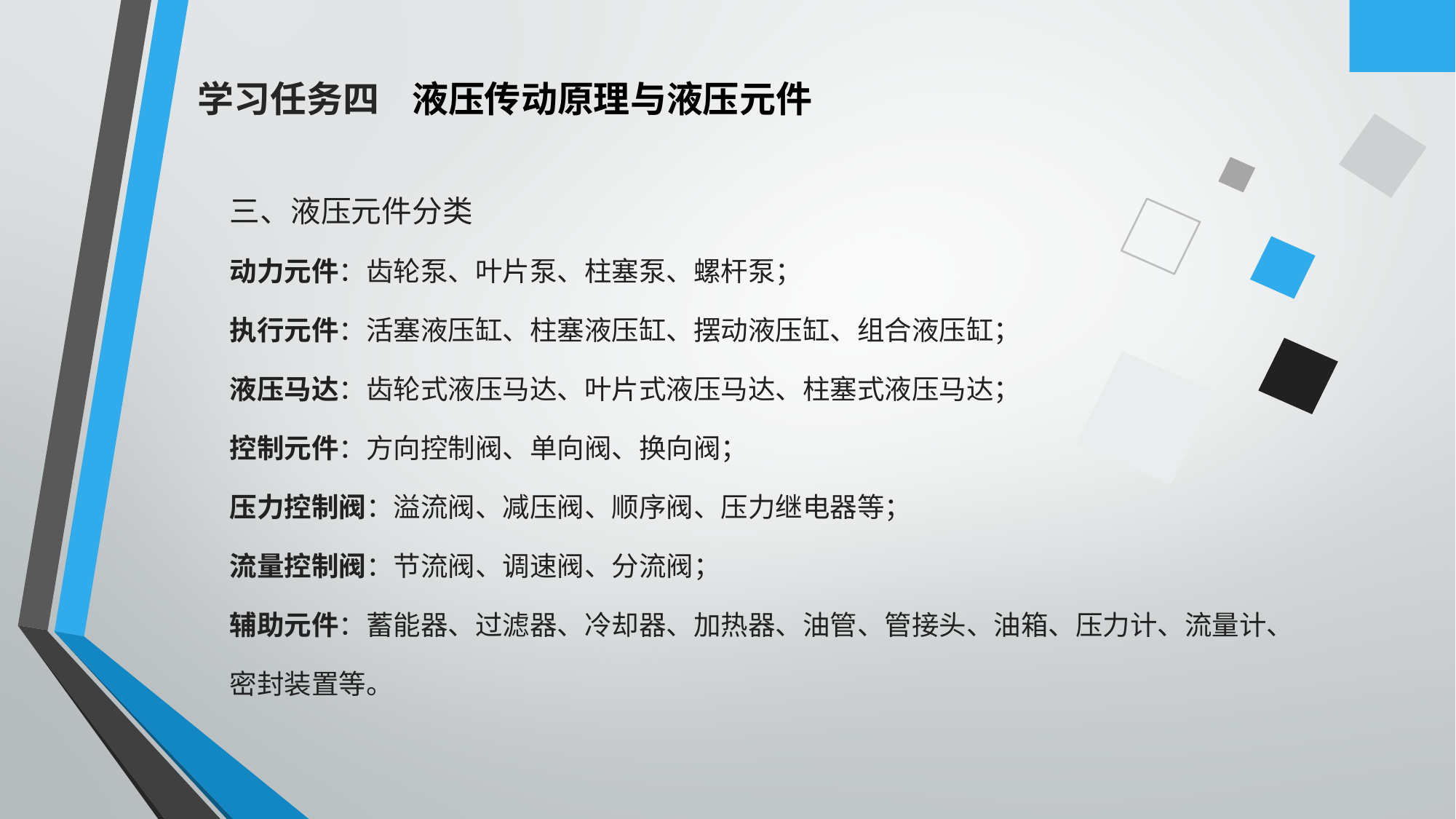

学习任务四    液压传动原理与液压元件

三、液压元件分类
动力元件：齿轮泵、叶片泵、柱塞泵、螺杆泵；
执行元件：活塞液压缸、柱塞液压缸、摆动液压缸、组合液压缸；
液压马达：齿轮式液压马达、叶片式液压马达、柱塞式液压马达；
控制元件：方向控制阀、单向阀、换向阀；
压力控制阀：溢流阀、减压阀、顺序阀、压力继电器等；
流量控制阀：节流阀、调速阀、分流阀；
辅助元件：蓄能器、过滤器、冷却器、加热器、油管、管接头、油箱、压力计、流量计、密封装置等。